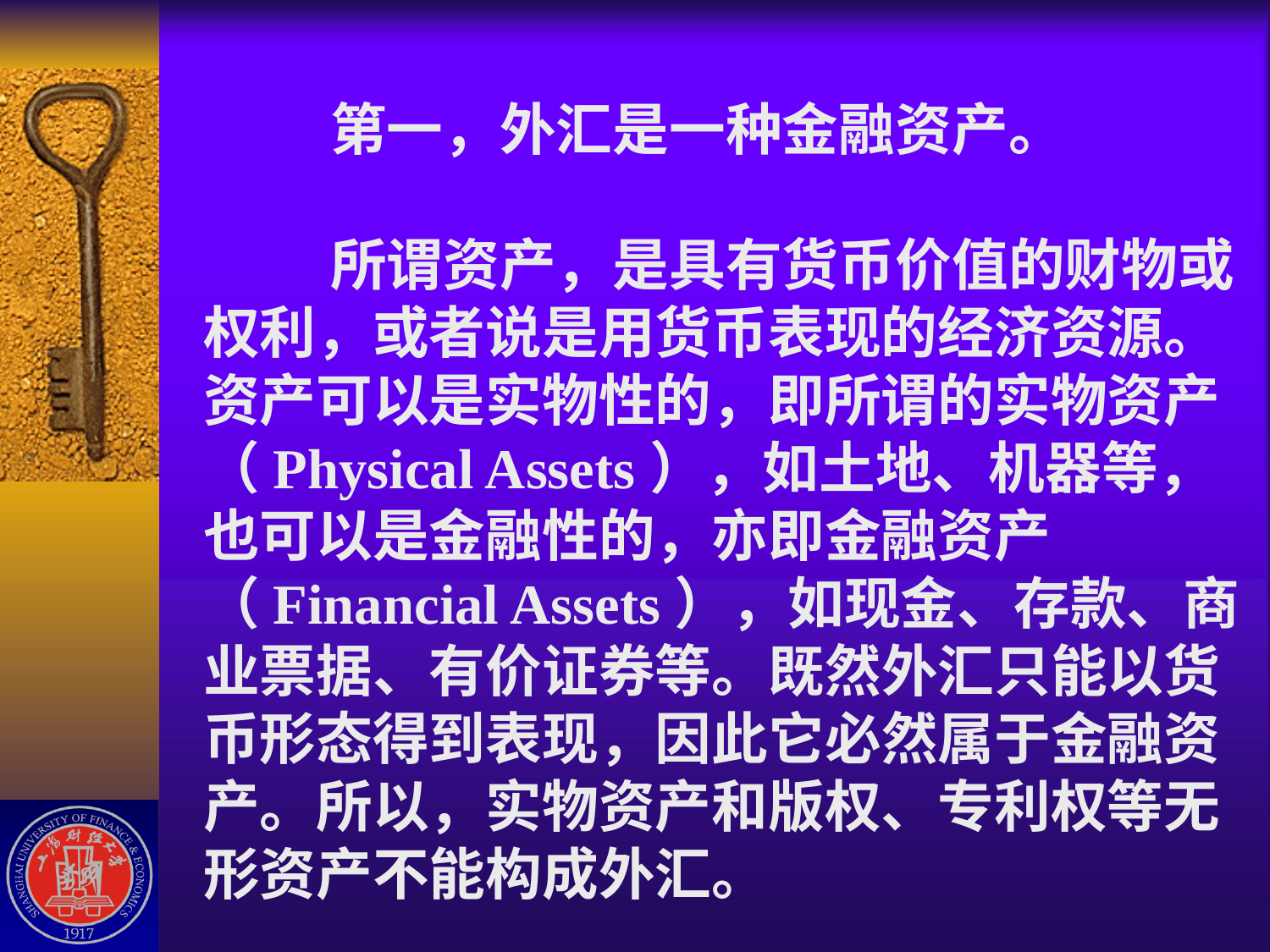

# 第一，外汇是一种金融资产。 所谓资产，是具有货币价值的财物或权利，或者说是用货币表现的经济资源。资产可以是实物性的，即所谓的实物资产（Physical Assets），如土地、机器等，也可以是金融性的，亦即金融资产（Financial Assets），如现金、存款、商业票据、有价证券等。既然外汇只能以货币形态得到表现，因此它必然属于金融资产。所以，实物资产和版权、专利权等无形资产不能构成外汇。